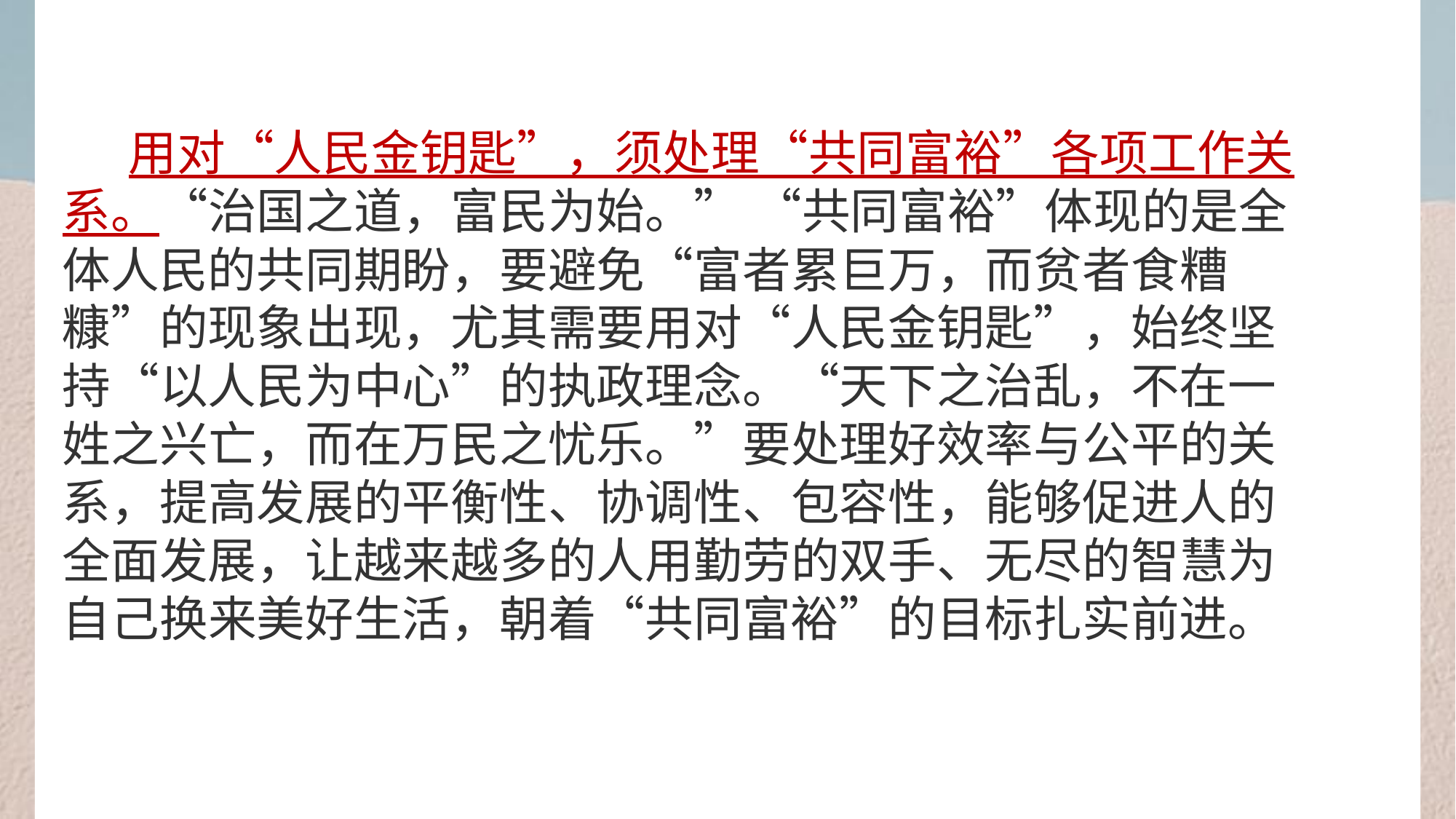

用对“人民金钥匙”，须处理“共同富裕”各项工作关系。“治国之道，富民为始。” “共同富裕”体现的是全体人民的共同期盼，要避免“富者累巨万，而贫者食糟糠”的现象出现，尤其需要用对“人民金钥匙”，始终坚持“以人民为中心”的执政理念。“天下之治乱，不在一姓之兴亡，而在万民之忧乐。”要处理好效率与公平的关系，提高发展的平衡性、协调性、包容性，能够促进人的全面发展，让越来越多的人用勤劳的双手、无尽的智慧为自己换来美好生活，朝着“共同富裕”的目标扎实前进。